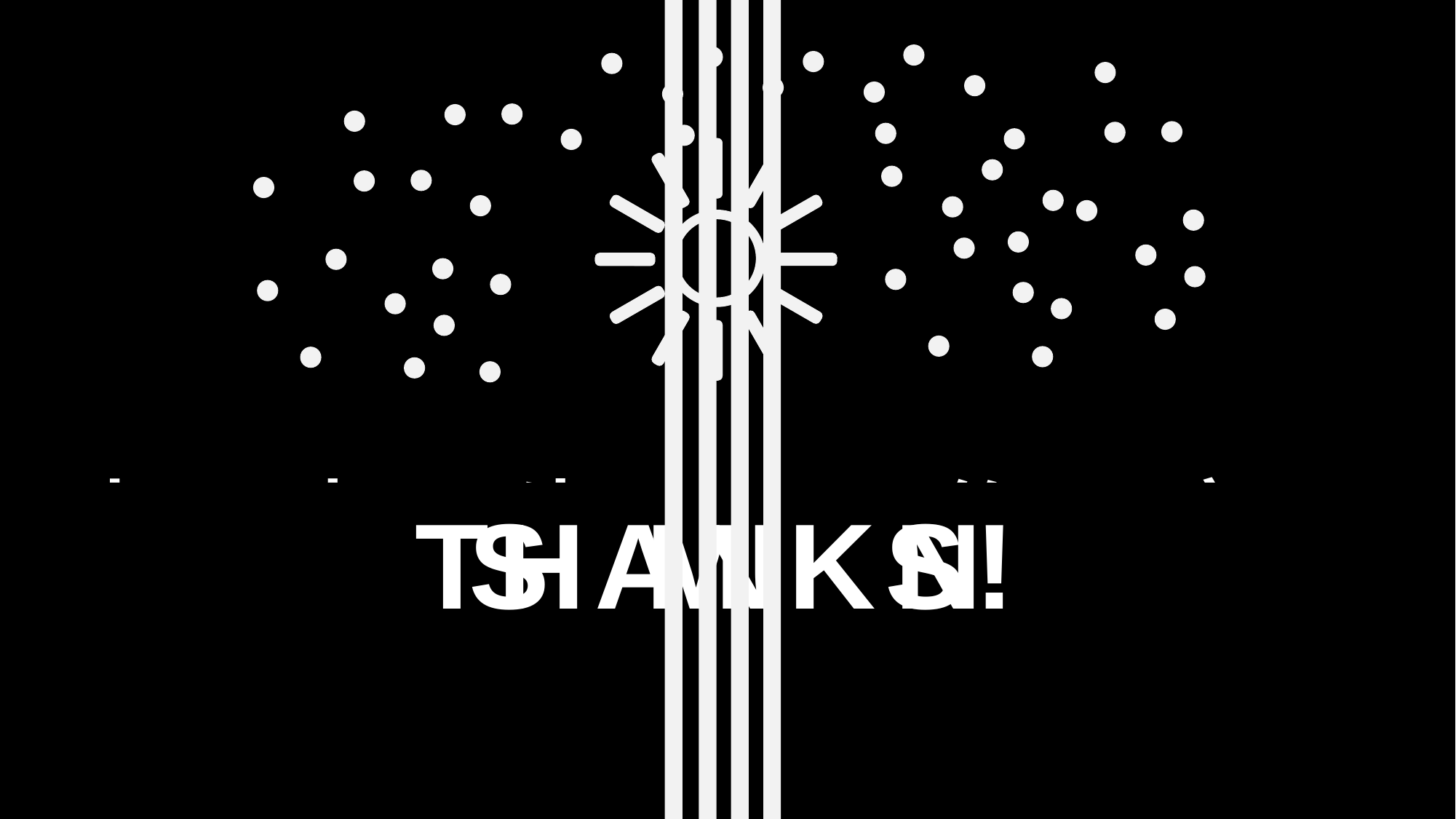

水
木
牛
工
作
室
THANKS!
THANKS!
S
M
N